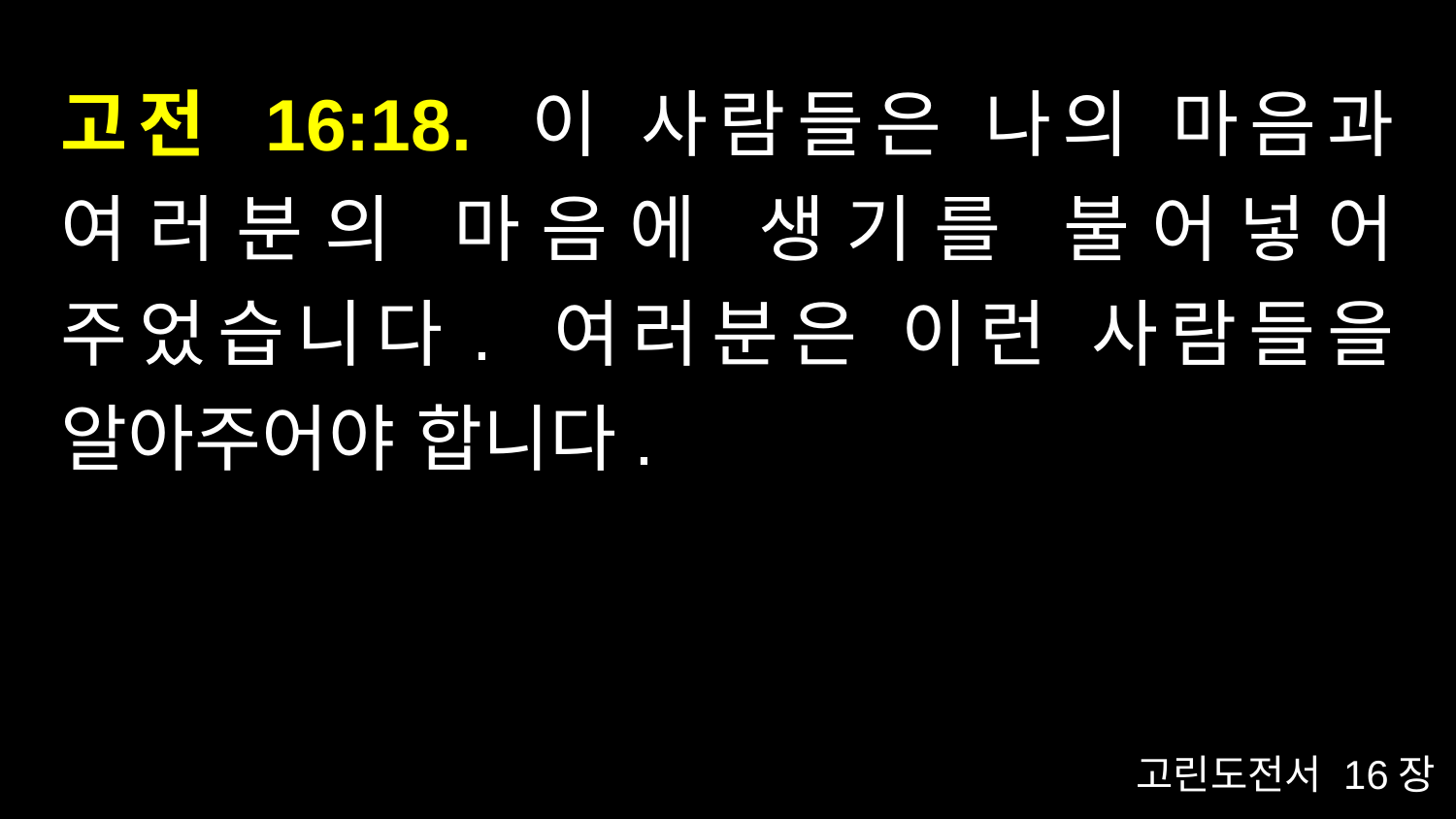

# 고전 16:18. 이 사람들은 나의 마음과 여러분의 마음에 생기를 불어넣어 주었습니다. 여러분은 이런 사람들을 알아주어야 합니다.
고린도전서 16장